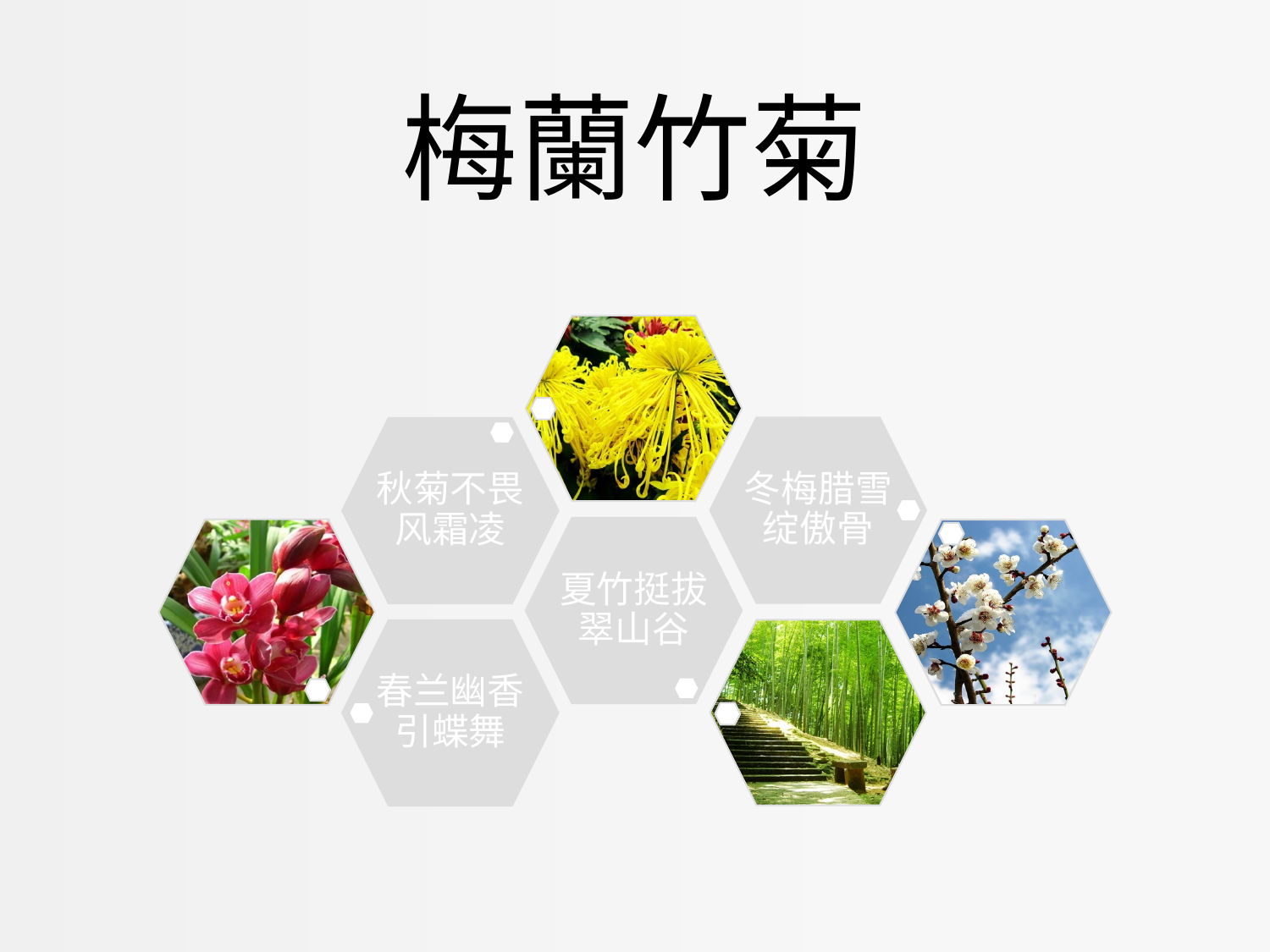

# 梅蘭竹菊
春兰幽香引蝶舞
夏竹挺拔翠山谷
秋菊不畏风霜凌
冬梅腊雪绽傲骨